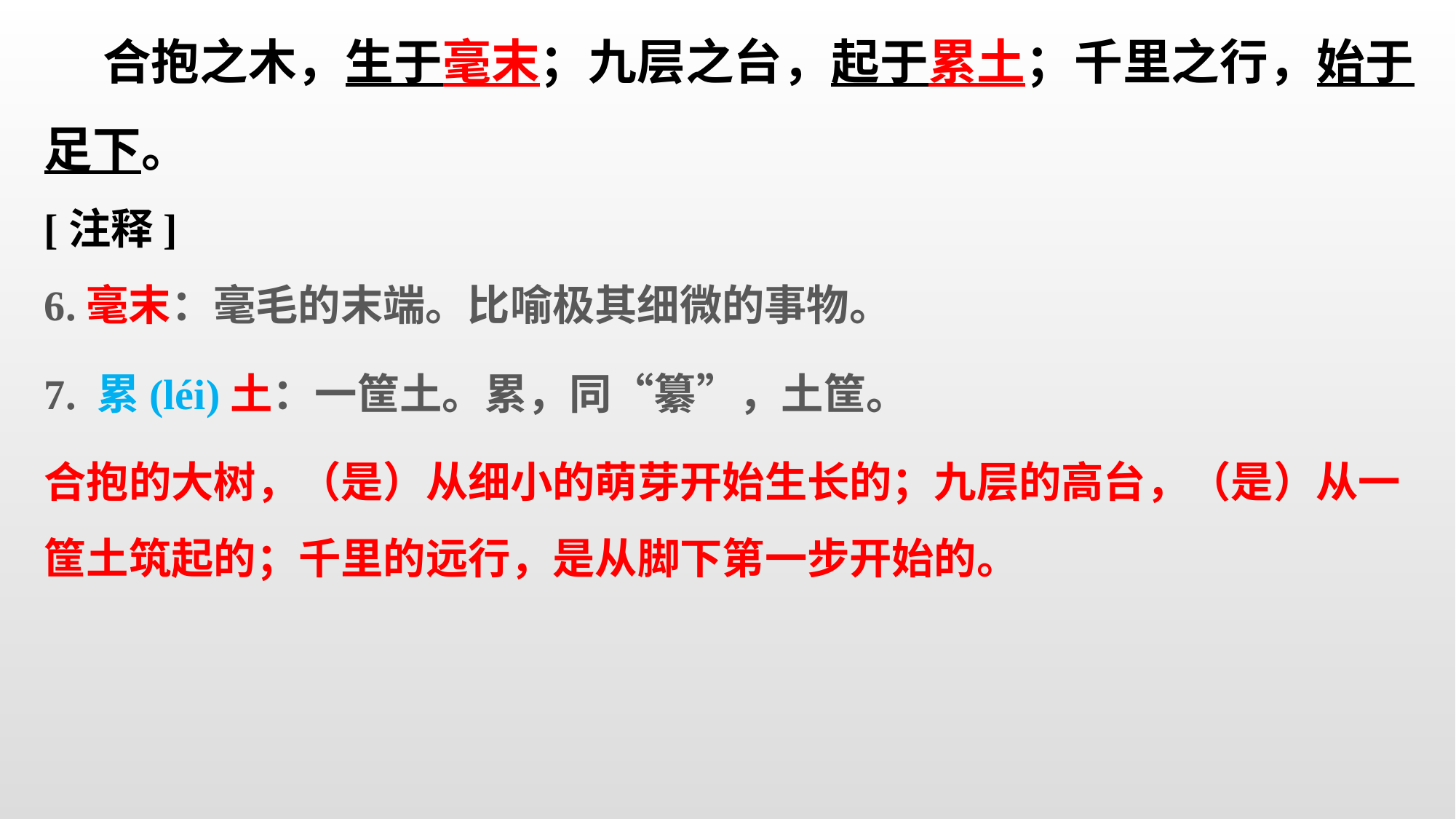

合抱之木，生于毫末；九层之台，起于累土；千里之行，始于足下。
[注释]
6.毫末：毫毛的末端。比喻极其细微的事物。
7. 累(léi)土：一筐土。累，同“纂”，土筐。
合抱的大树，（是）从细小的萌芽开始生长的；九层的高台，（是）从一筐土筑起的；千里的远行，是从脚下第一步开始的。